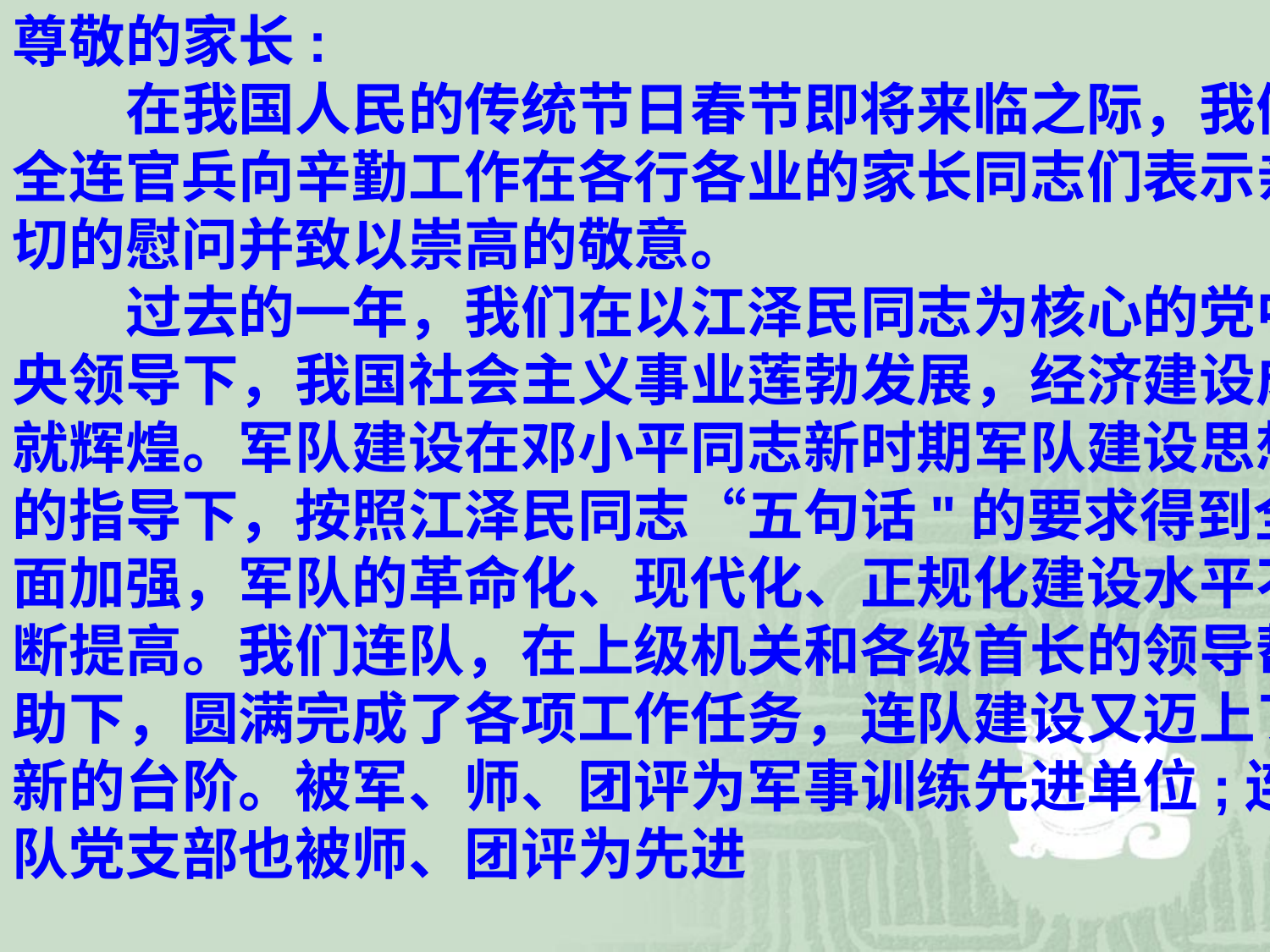

尊敬的家长:
　　在我国人民的传统节日春节即将来临之际，我们全连官兵向辛勤工作在各行各业的家长同志们表示亲切的慰问并致以崇高的敬意。
　　过去的一年，我们在以江泽民同志为核心的党中央领导下，我国社会主义事业莲勃发展，经济建设成就辉煌。军队建设在邓小平同志新时期军队建设思想的指导下，按照江泽民同志“五句话"的要求得到全面加强，军队的革命化、现代化、正规化建设水平不断提高。我们连队，在上级机关和各级首长的领导帮助下，圆满完成了各项工作任务，连队建设又迈上了新的台阶。被军、师、团评为军事训练先进单位;连队党支部也被师、团评为先进